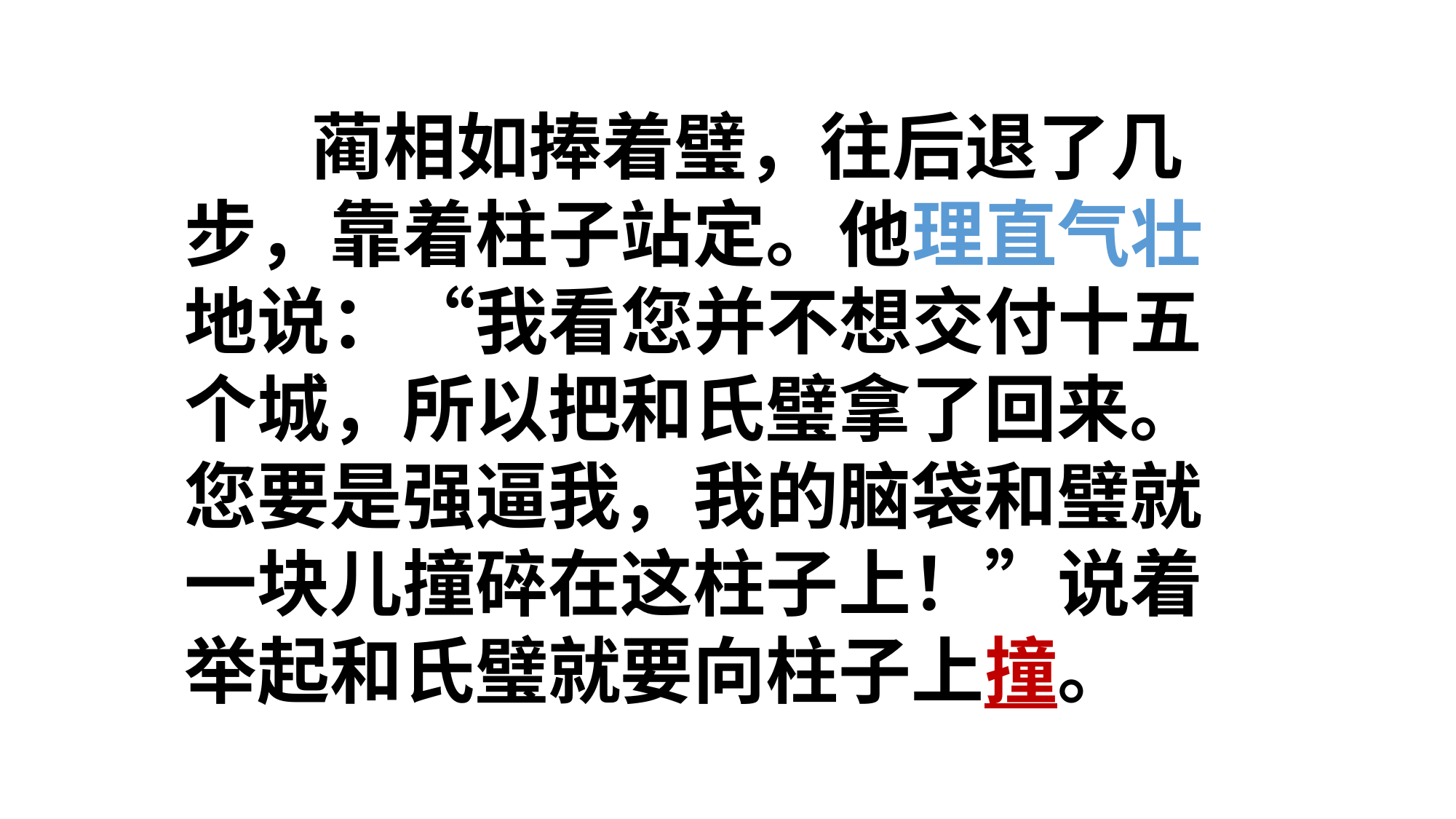

蔺相如捧着璧，往后退了几步，靠着柱子站定。他理直气壮地说：“我看您并不想交付十五个城，所以把和氏璧拿了回来。您要是强逼我，我的脑袋和璧就一块儿撞碎在这柱子上！”说着举起和氏璧就要向柱子上撞。